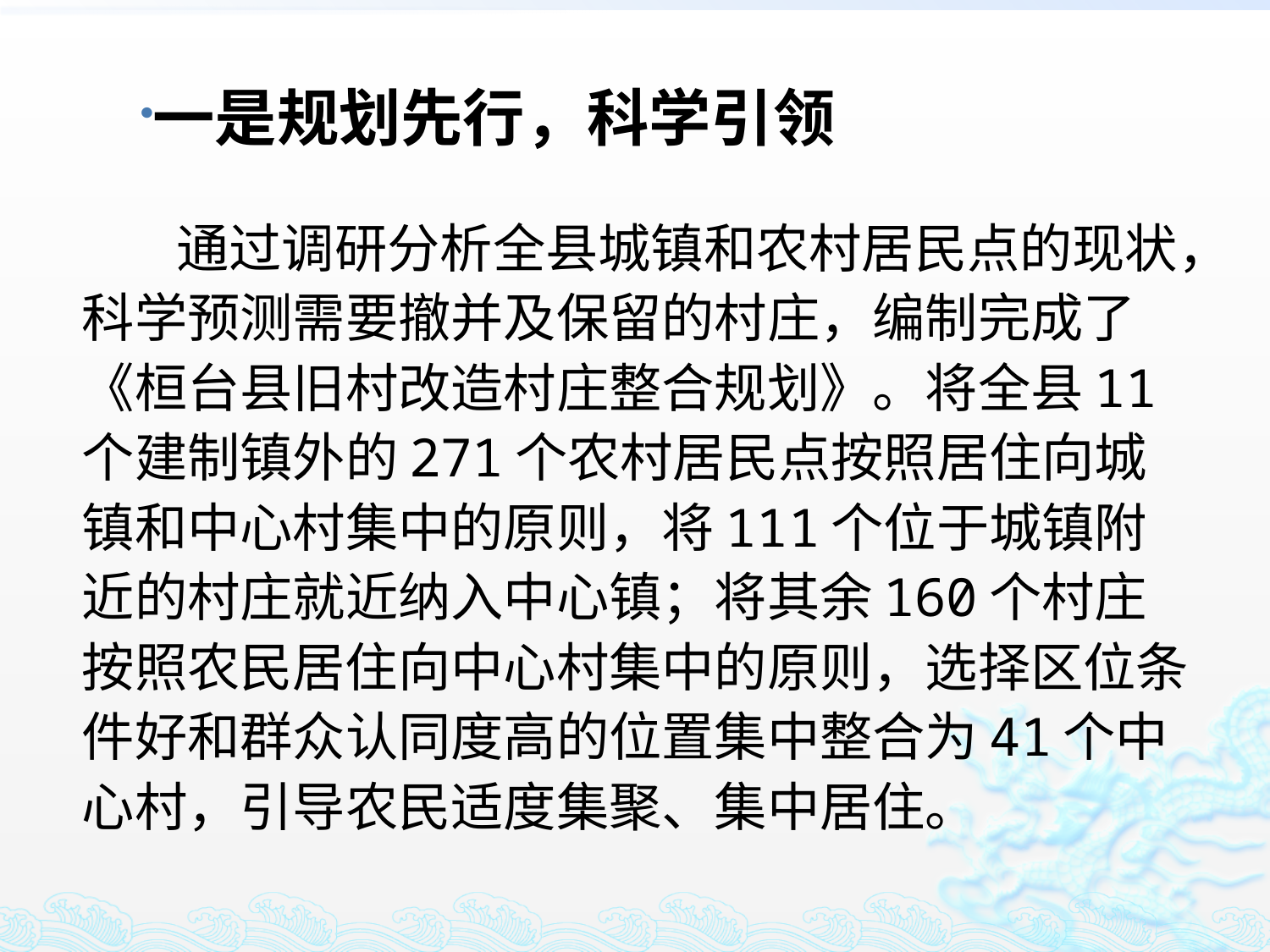

一是规划先行，科学引领

  通过调研分析全县城镇和农村居民点的现状，科学预测需要撤并及保留的村庄，编制完成了《桓台县旧村改造村庄整合规划》。将全县11个建制镇外的271个农村居民点按照居住向城镇和中心村集中的原则，将111个位于城镇附近的村庄就近纳入中心镇；将其余160个村庄按照农民居住向中心村集中的原则，选择区位条件好和群众认同度高的位置集中整合为41个中心村，引导农民适度集聚、集中居住。